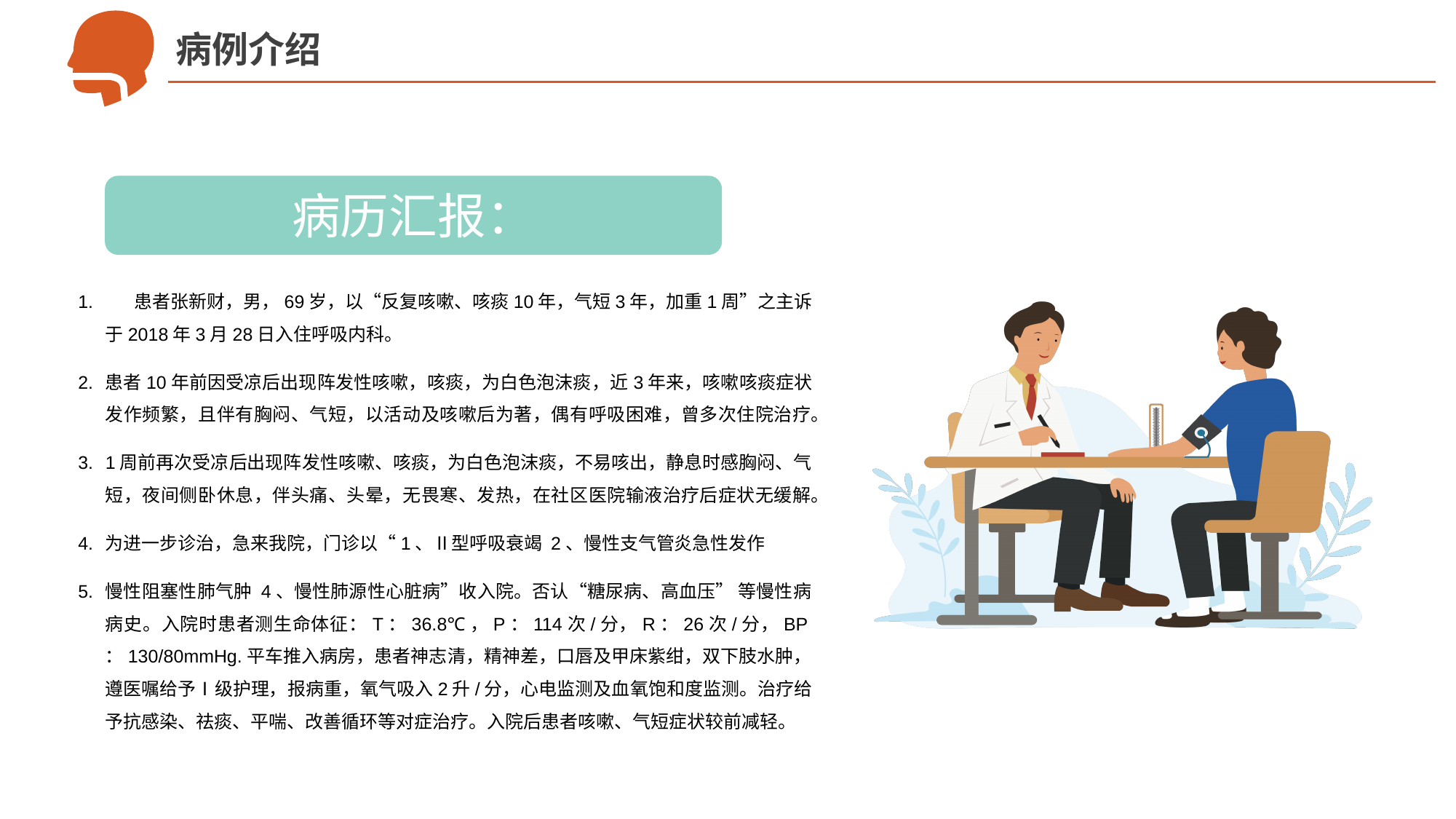

病例介绍

病历汇报：

      患者张新财，男，69岁，以“反复咳嗽、咳痰10年，气短3年，加重1周”之主诉于2018年3月28日入住呼吸内科。
患者10年前因受凉后出现阵发性咳嗽，咳痰，为白色泡沫痰，近3年来，咳嗽咳痰症状发作频繁，且伴有胸闷、气短，以活动及咳嗽后为著，偶有呼吸困难，曾多次住院治疗。
1周前再次受凉后出现阵发性咳嗽、咳痰，为白色泡沫痰，不易咳出，静息时感胸闷、气短，夜间侧卧休息，伴头痛、头晕，无畏寒、发热，在社区医院输液治疗后症状无缓解。
为进一步诊治，急来我院，门诊以“1、Ⅱ型呼吸衰竭 2、慢性支气管炎急性发作
慢性阻塞性肺气肿 4、慢性肺源性心脏病”收入院。否认“糖尿病、高血压” 等慢性病病史。入院时患者测生命体征：T：36.8℃，P：114次/分，R：26次/分，BP：130/80mmHg.平车推入病房，患者神志清，精神差，口唇及甲床紫绀，双下肢水肿，遵医嘱给予Ⅰ级护理，报病重，氧气吸入2升/分，心电监测及血氧饱和度监测。治疗给予抗感染、祛痰、平喘、改善循环等对症治疗。入院后患者咳嗽、气短症状较前减轻。